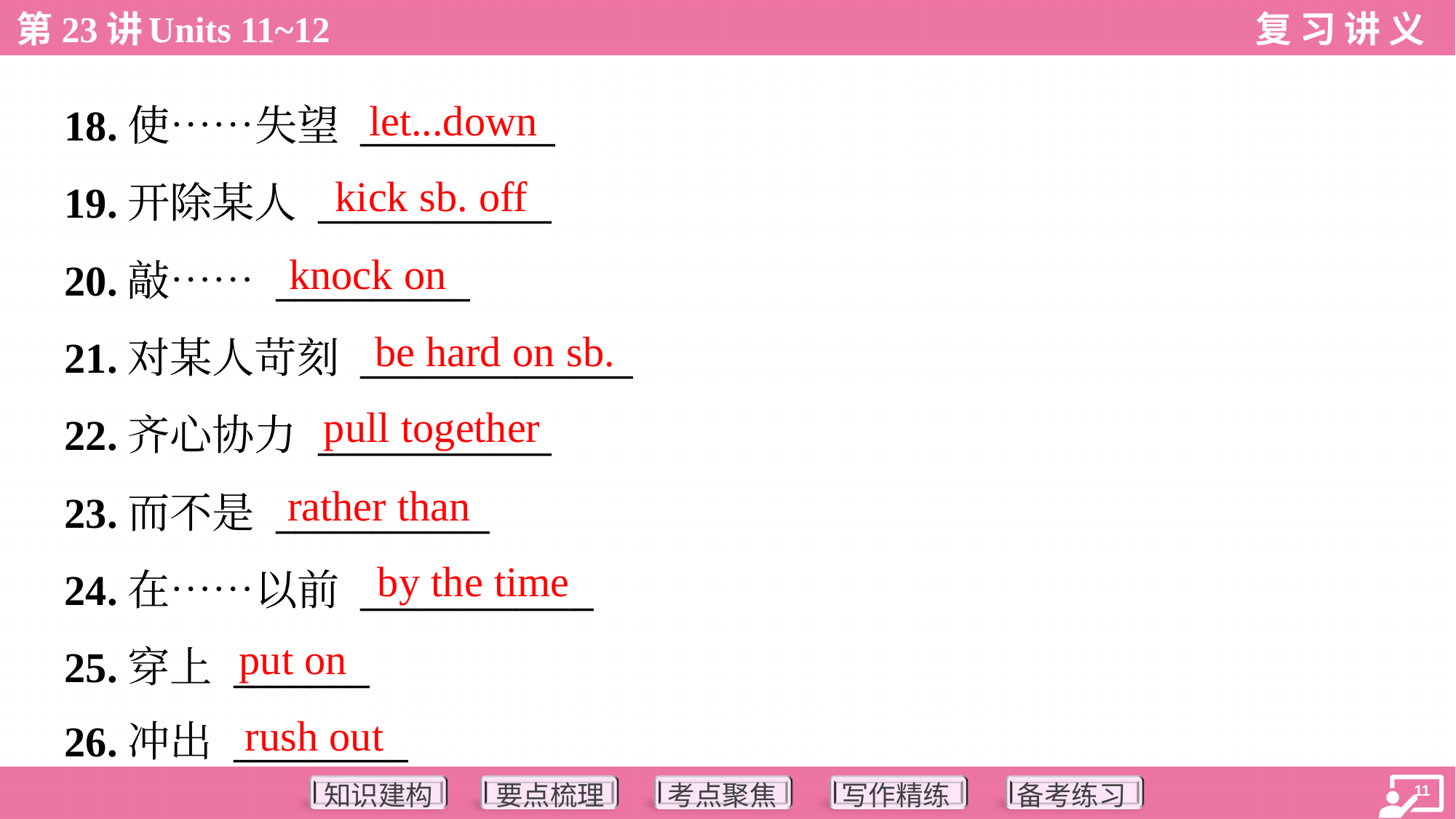

let...down
18.使……失望 __________
19.开除某人 ____________
20.敲…… __________
21.对某人苛刻 ______________
22.齐心协力 ____________
23.而不是 ___________
24.在……以前 ____________
25.穿上 _______
26.冲出 _________
kick sb. off
knock on
be hard on sb.
pull together
rather than
by the time
put on
rush out